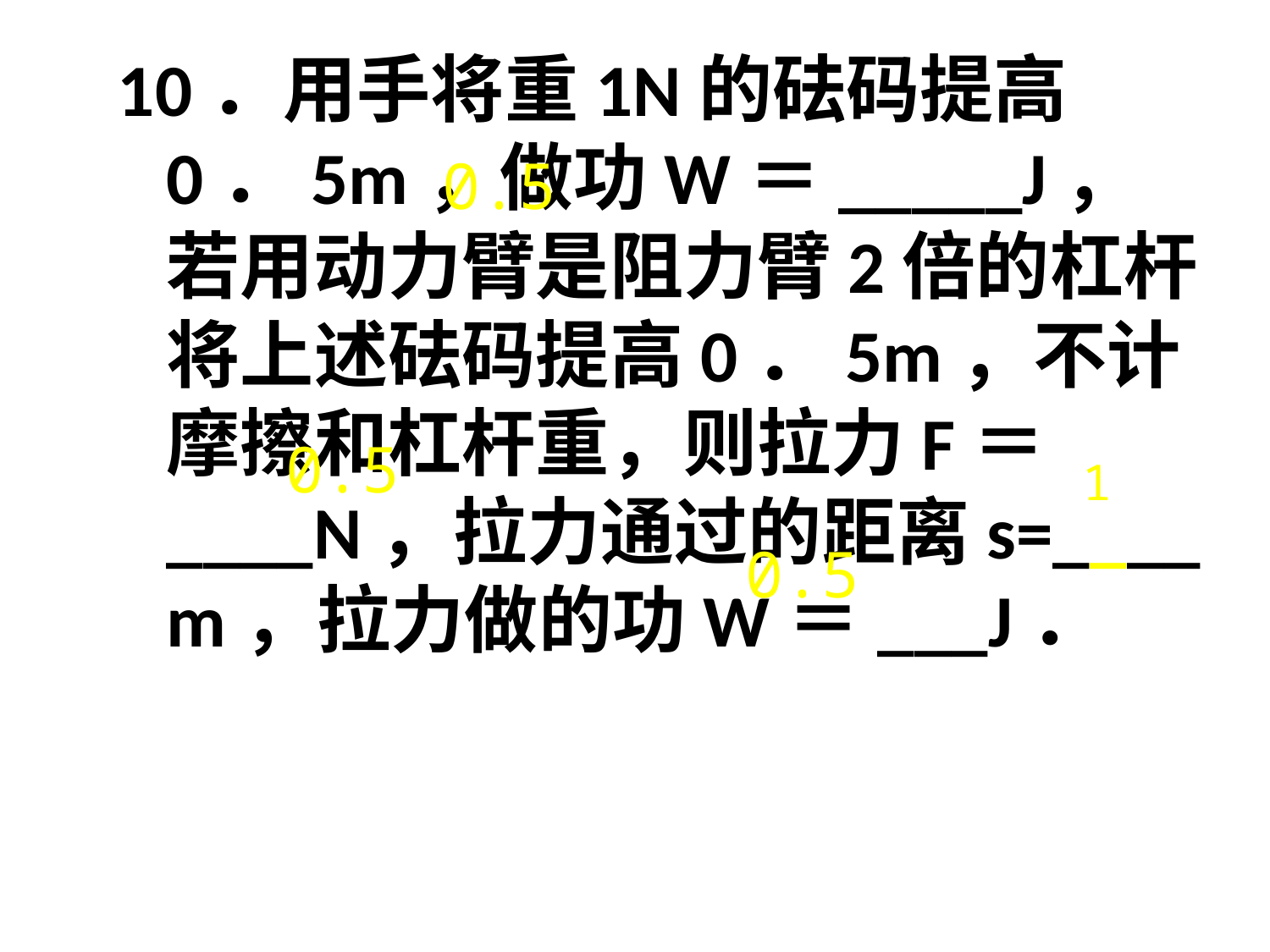

10．用手将重1N的砝码提高0．5m，做功W＝_____J，若用动力臂是阻力臂2倍的杠杆将上述砝码提高0．5m，不计摩擦和杠杆重，则拉力F＝____N，拉力通过的距离s=____ m，拉力做的功W＝___J．
0.5
0.5
1
0.5